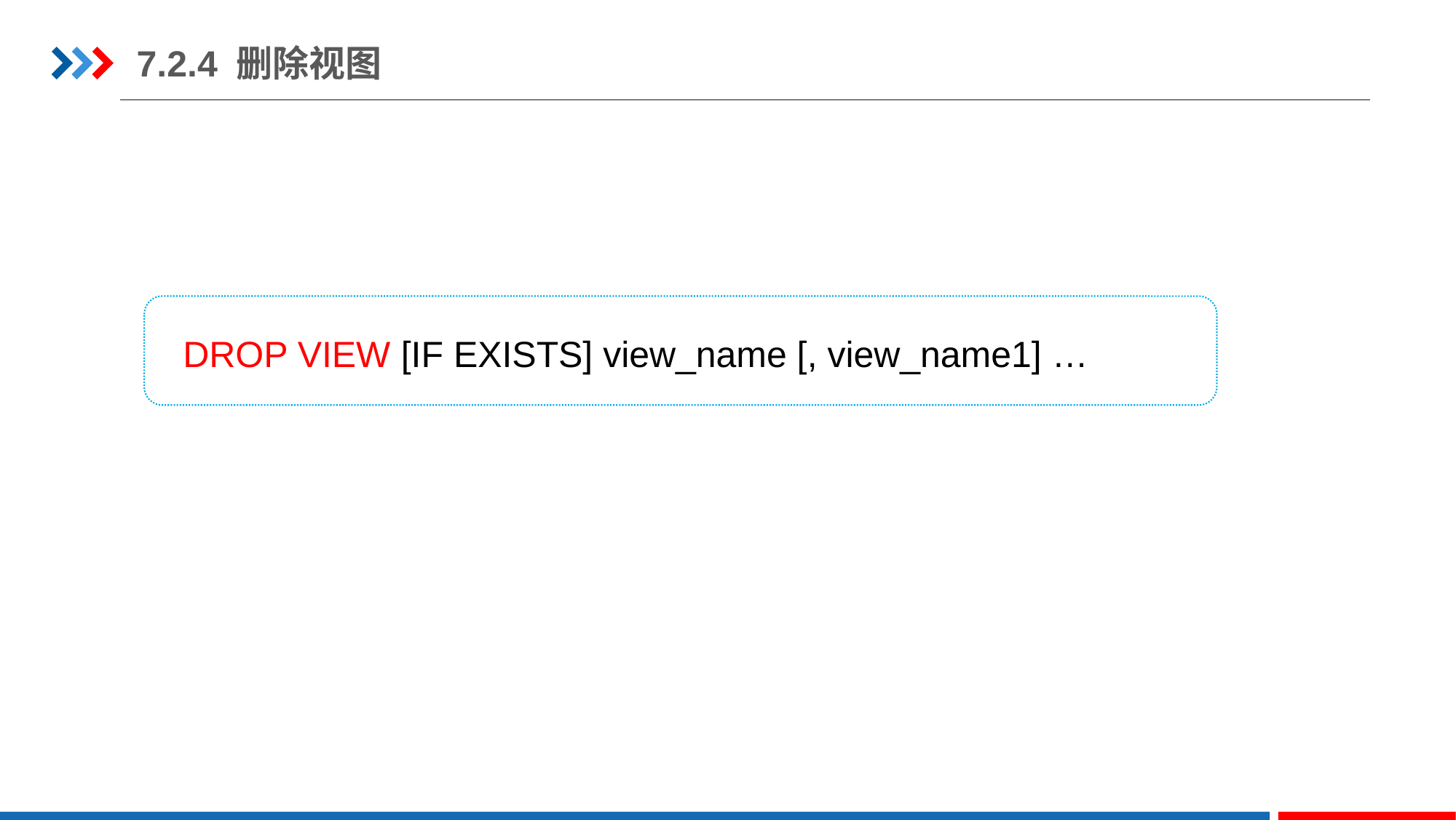

7.2.4 删除视图

DROP VIEW [IF EXISTS] view_name [, view_name1] …